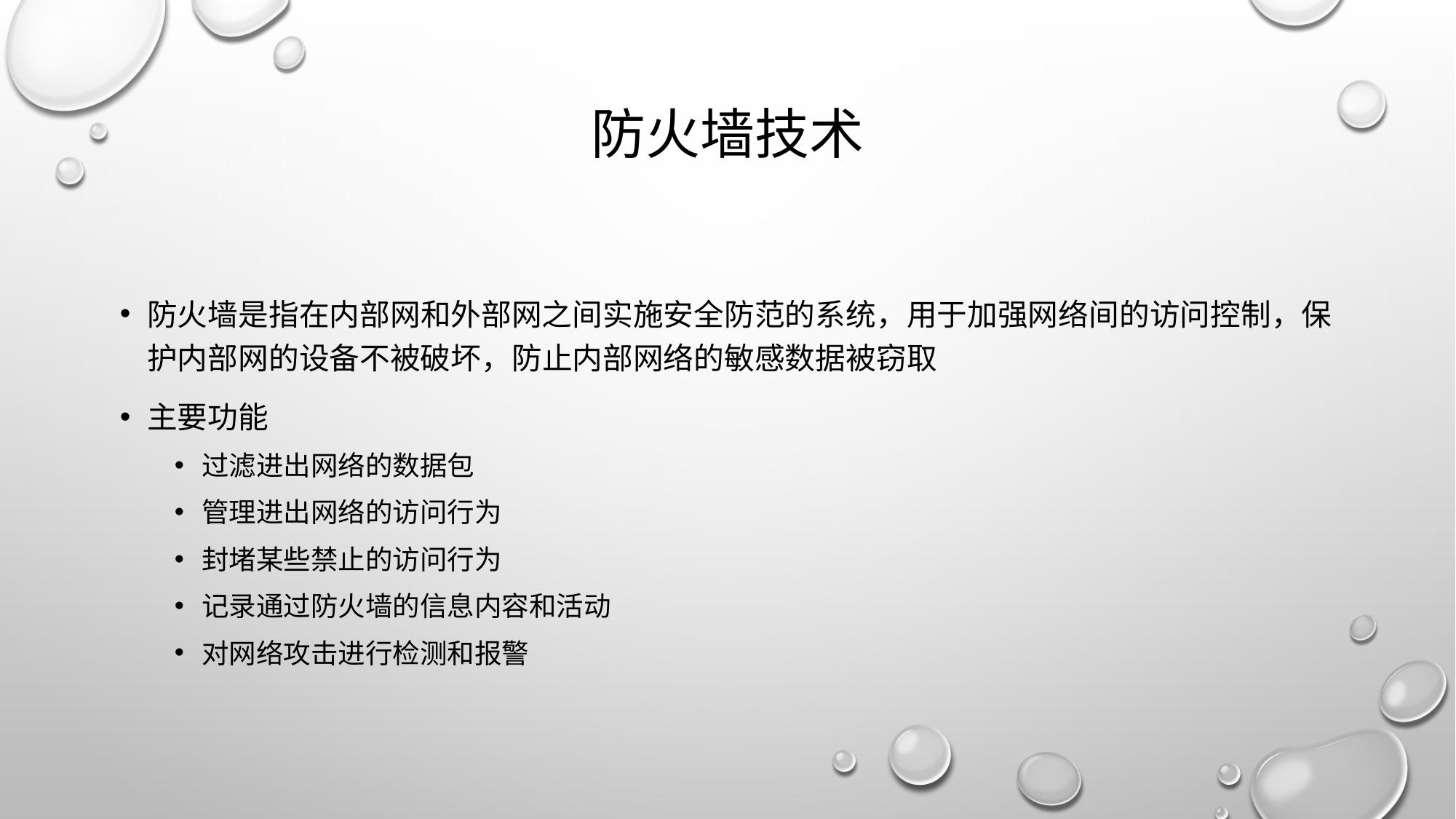

# 防火墙技术
防火墙是指在内部网和外部网之间实施安全防范的系统，用于加强网络间的访问控制，保护内部网的设备不被破坏，防止内部网络的敏感数据被窃取
主要功能
过滤进出网络的数据包
管理进出网络的访问行为
封堵某些禁止的访问行为
记录通过防火墙的信息内容和活动
对网络攻击进行检测和报警